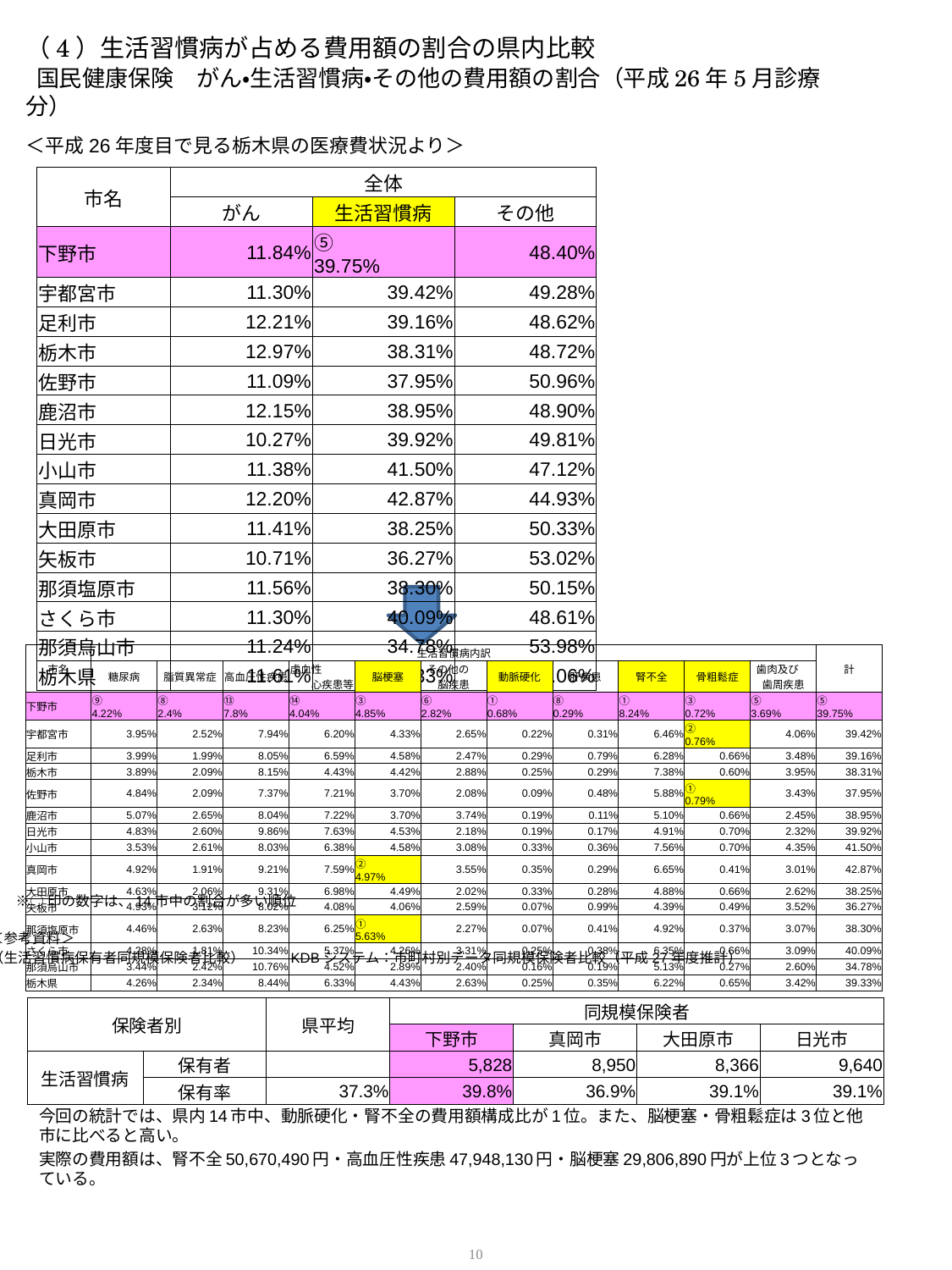

# （4）生活習慣病が占める費用額の割合の県内比較 国民健康保険　がん・生活習慣病・その他の費用額の割合（平成26年5月診療分）
＜平成26年度目で見る栃木県の医療費状況より＞
| 市名 | 全体 |  |  |
| --- | --- | --- | --- |
|  | がん | 生活習慣病 | その他 |
| 下野市 | 11.84% | ⑤　　　 39.75% | 48.40% |
| 宇都宮市 | 11.30% | 39.42% | 49.28% |
| 足利市 | 12.21% | 39.16% | 48.62% |
| 栃木市 | 12.97% | 38.31% | 48.72% |
| 佐野市 | 11.09% | 37.95% | 50.96% |
| 鹿沼市 | 12.15% | 38.95% | 48.90% |
| 日光市 | 10.27% | 39.92% | 49.81% |
| 小山市 | 11.38% | 41.50% | 47.12% |
| 真岡市 | 12.20% | 42.87% | 44.93% |
| 大田原市 | 11.41% | 38.25% | 50.33% |
| 矢板市 | 10.71% | 36.27% | 53.02% |
| 那須塩原市 | 11.56% | 38.30% | 50.15% |
| さくら市 | 11.30% | 40.09% | 48.61% |
| 那須烏山市 | 11.24% | 34.78% | 53.98% |
| 栃木県 | 11.61% | 39.33% | 49.06% |

今回の統計では、県内14市中、動脈硬化・腎不全の費用額構成比が1位。また、脳梗塞・骨粗鬆症は3位と他市に比べると高い。
実際の費用額は、腎不全50,670,490円・高血圧性疾患47,948,130円・脳梗塞29,806,890円が上位3つとなっている。

| 市名 | 生活習慣病内訳 |  |  |  |  |  |  |  |  |  |  | 計 |
| --- | --- | --- | --- | --- | --- | --- | --- | --- | --- | --- | --- | --- |
|  | 糖尿病 | 脂質異常症 | 高血圧性疾患 | 虚血性　　　　　心疾患等 | 脳梗塞 | その他の 脳疾患 | 動脈硬化 | 肝疾患 | 腎不全 | 骨粗鬆症 | 歯肉及び 歯周疾患 |  |
| 下野市 | ⑨　　 　4.22% | ⑧　　　 　2.4% | ⑬　　 　　7.8% | ⑭　　　 4.04% | ③　　　 4.85% | ⑥　 　 2.82% | ①　　　　0.68% | ⑧　　　　0.29% | ①　　　 8.24% | ③　 　　0.72% | ⑤　　　 3.69% | ⑤　　 39.75% |
| 宇都宮市 | 3.95% | 2.52% | 7.94% | 6.20% | 4.33% | 2.65% | 0.22% | 0.31% | 6.46% | ②　　　 0.76% | 4.06% | 39.42% |
| 足利市 | 3.99% | 1.99% | 8.05% | 6.59% | 4.58% | 2.47% | 0.29% | 0.79% | 6.28% | 0.66% | 3.48% | 39.16% |
| 栃木市 | 3.89% | 2.09% | 8.15% | 4.43% | 4.42% | 2.88% | 0.25% | 0.29% | 7.38% | 0.60% | 3.95% | 38.31% |
| 佐野市 | 4.84% | 2.09% | 7.37% | 7.21% | 3.70% | 2.08% | 0.09% | 0.48% | 5.88% | ①　　　 0.79% | 3.43% | 37.95% |
| 鹿沼市 | 5.07% | 2.65% | 8.04% | 7.22% | 3.70% | 3.74% | 0.19% | 0.11% | 5.10% | 0.66% | 2.45% | 38.95% |
| 日光市 | 4.83% | 2.60% | 9.86% | 7.63% | 4.53% | 2.18% | 0.19% | 0.17% | 4.91% | 0.70% | 2.32% | 39.92% |
| 小山市 | 3.53% | 2.61% | 8.03% | 6.38% | 4.58% | 3.08% | 0.33% | 0.36% | 7.56% | 0.70% | 4.35% | 41.50% |
| 真岡市 | 4.92% | 1.91% | 9.21% | 7.59% | ②　　　 4.97% | 3.55% | 0.35% | 0.29% | 6.65% | 0.41% | 3.01% | 42.87% |
| 大田原市 | 4.63% | 2.06% | 9.31% | 6.98% | 4.49% | 2.02% | 0.33% | 0.28% | 4.88% | 0.66% | 2.62% | 38.25% |
| 矢板市 | 4.93% | 3.12% | 8.02% | 4.08% | 4.06% | 2.59% | 0.07% | 0.99% | 4.39% | 0.49% | 3.52% | 36.27% |
| 那須塩原市 | 4.46% | 2.63% | 8.23% | 6.25% | ①　　　 5.63% | 2.27% | 0.07% | 0.41% | 4.92% | 0.37% | 3.07% | 38.30% |
| さくら市 | 4.28% | 1.81% | 10.34% | 5.37% | 4.26% | 3.31% | 0.25% | 0.38% | 6.35% | 0.66% | 3.09% | 40.09% |
| 那須烏山市 | 3.44% | 2.42% | 10.76% | 4.52% | 2.89% | 2.40% | 0.16% | 0.19% | 5.13% | 0.27% | 2.60% | 34.78% |
| 栃木県 | 4.26% | 2.34% | 8.44% | 6.33% | 4.43% | 2.63% | 0.25% | 0.35% | 6.22% | 0.65% | 3.42% | 39.33% |
※○印の数字は、14市中の割合が多い順位
＜参考資料＞
（生活習慣病保有者同規模保険者比較）　　　KDBシステム：市町村別データ同規模保険者比較（平成27年度推計）

| 保険者別 |  | 県平均 | 同規模保険者 |  |  |  |
| --- | --- | --- | --- | --- | --- | --- |
|  |  |  | 下野市 | 真岡市 | 大田原市 | 日光市 |
| 生活習慣病 | 保有者 |  | 5,828 | 8,950 | 8,366 | 9,640 |
|  | 保有率 | 37.3% | 39.8% | 36.9% | 39.1% | 39.1% |
10